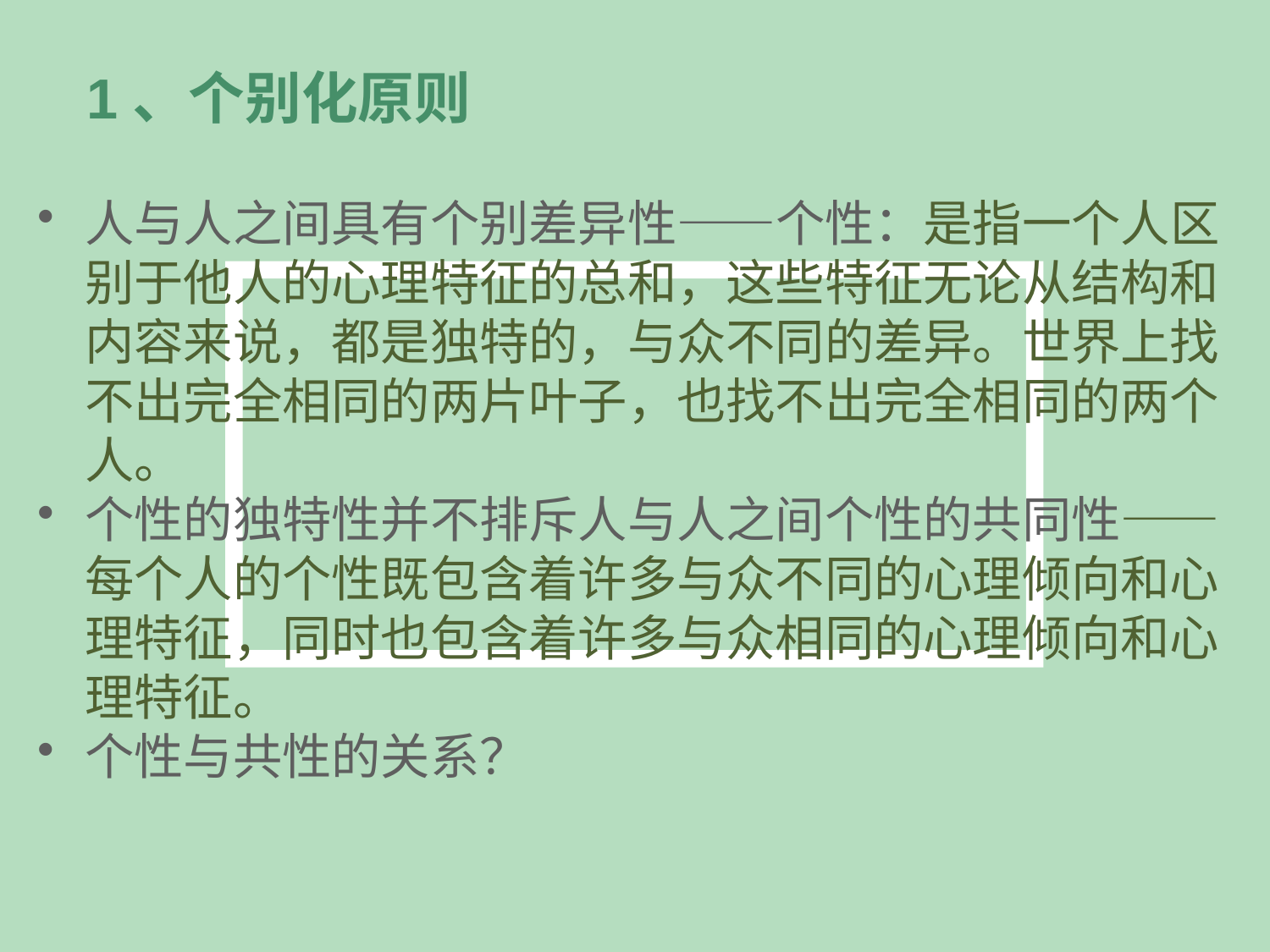

# 1、个别化原则
人与人之间具有个别差异性——个性：是指一个人区别于他人的心理特征的总和，这些特征无论从结构和内容来说，都是独特的，与众不同的差异。世界上找不出完全相同的两片叶子，也找不出完全相同的两个人。
个性的独特性并不排斥人与人之间个性的共同性——每个人的个性既包含着许多与众不同的心理倾向和心理特征，同时也包含着许多与众相同的心理倾向和心理特征。
个性与共性的关系？